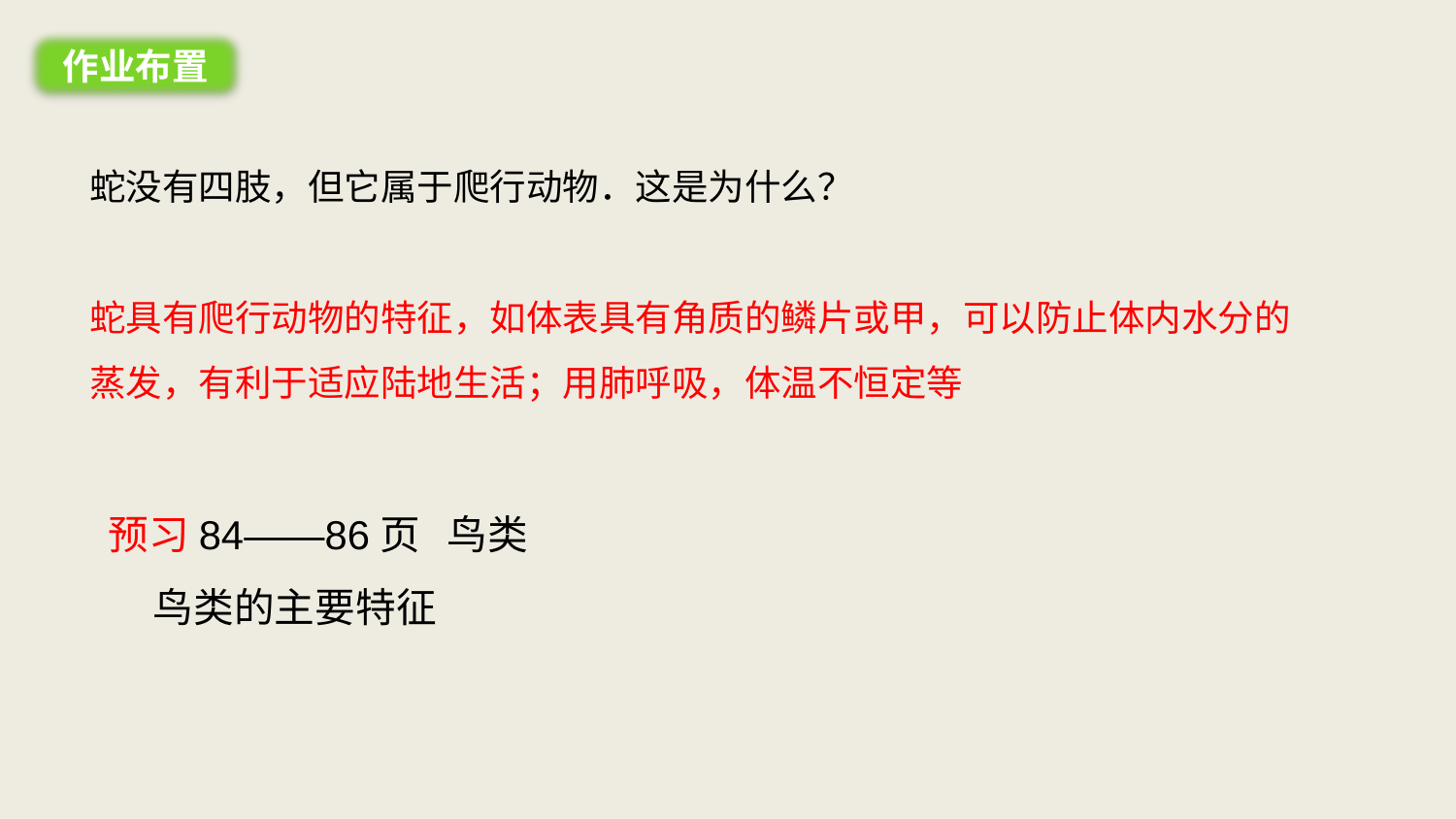

作业布置
蛇没有四肢，但它属于爬行动物．这是为什么？

蛇具有爬行动物的特征，如体表具有角质的鳞片或甲，可以防止体内水分的蒸发，有利于适应陆地生活；用肺呼吸，体温不恒定等

 预习84——86页   鸟类
      鸟类的主要特征